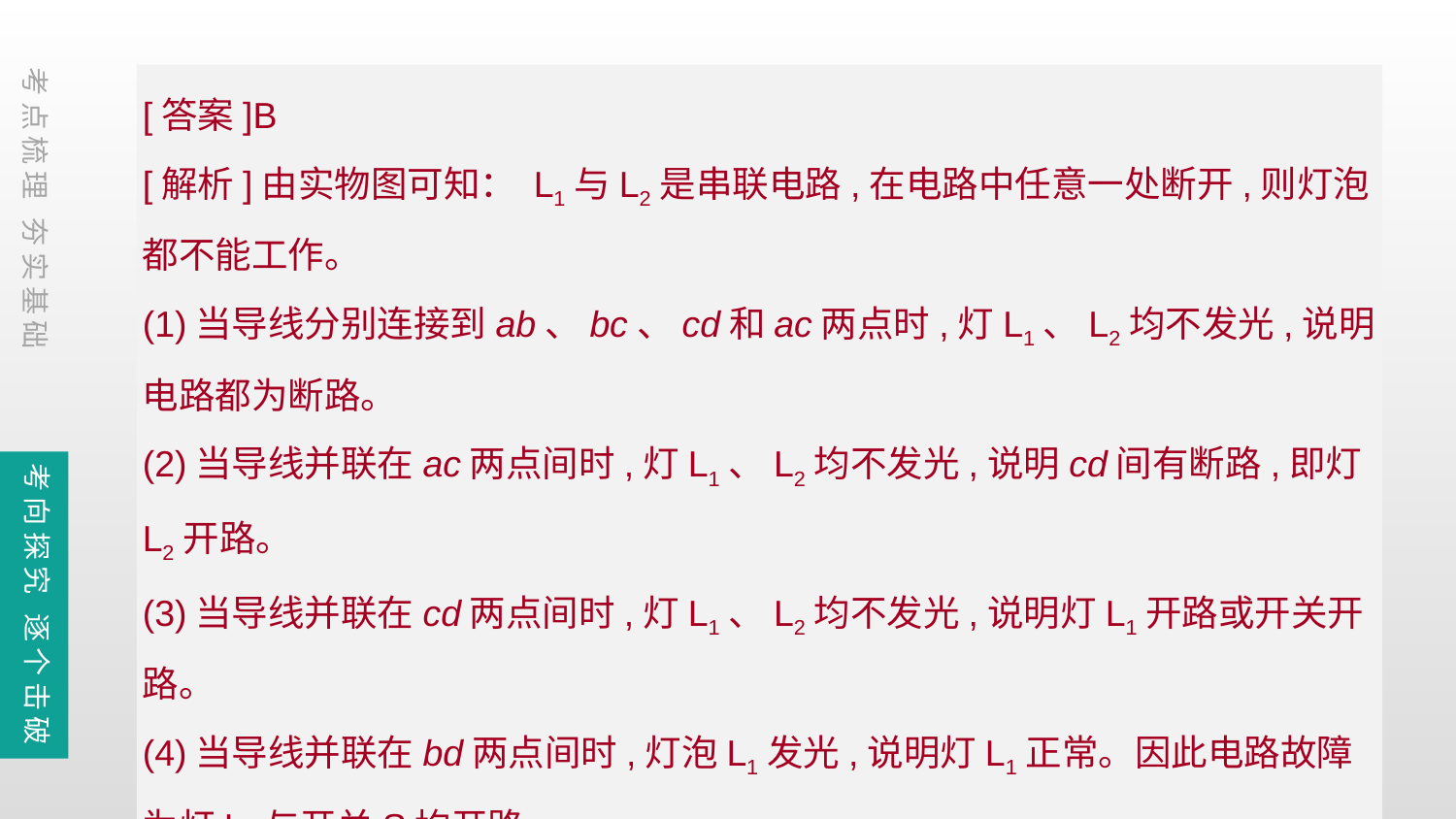

考点梳理 夯实基础
[答案]B
[解析]由实物图可知： L1与L2是串联电路,在电路中任意一处断开,则灯泡都不能工作。
(1)当导线分别连接到ab、bc、cd和ac两点时,灯L1、L2均不发光,说明电路都为断路。
(2)当导线并联在ac两点间时,灯L1、L2均不发光,说明cd间有断路,即灯L2开路。
(3)当导线并联在cd两点间时,灯L1、L2均不发光,说明灯L1开路或开关开路。
(4)当导线并联在bd两点间时,灯泡L1发光,说明灯L1正常。因此电路故障为灯L2与开关S均开路。

考向探究 逐个击破